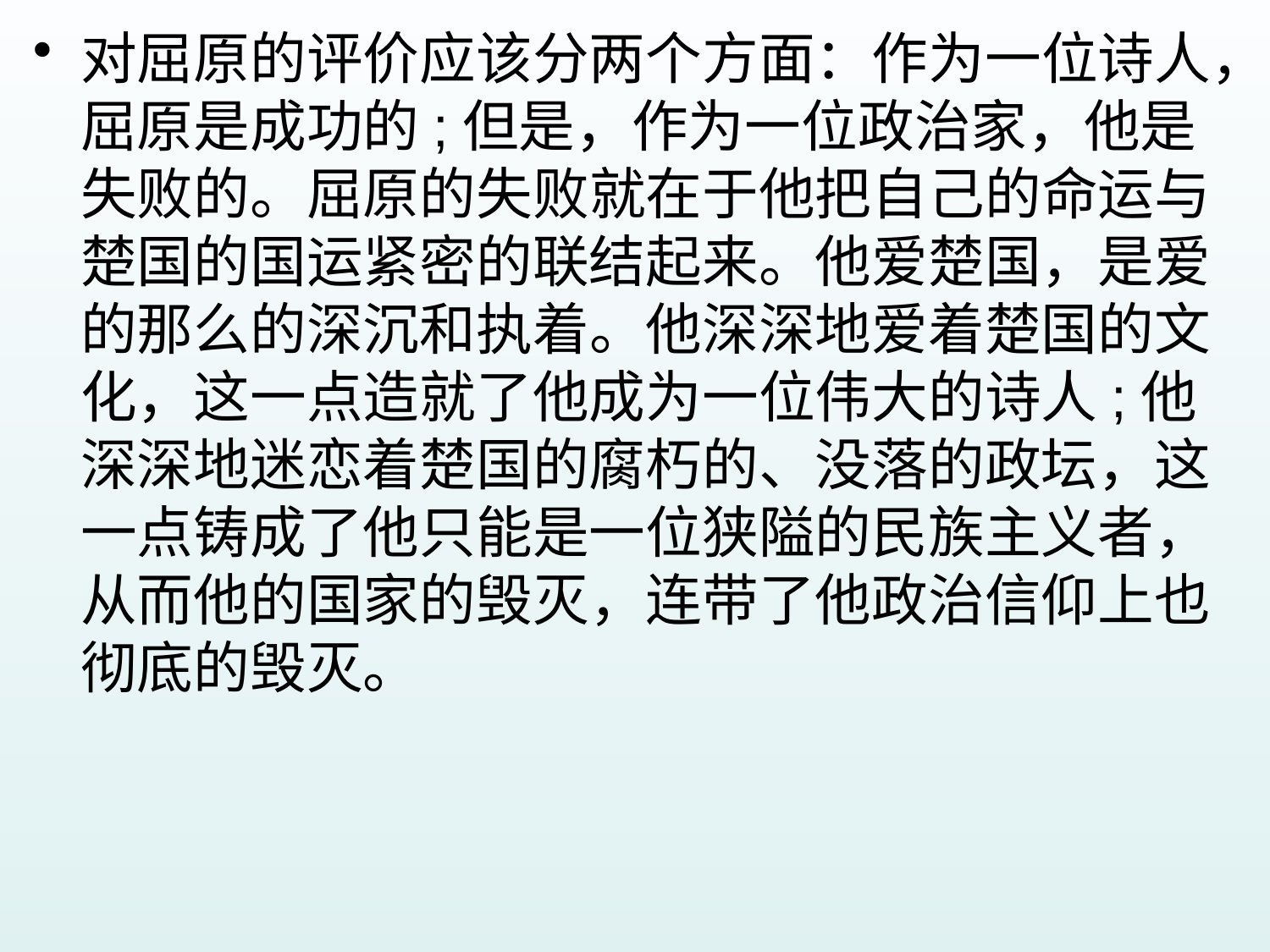

对屈原的评价应该分两个方面：作为一位诗人，屈原是成功的;但是，作为一位政治家，他是失败的。屈原的失败就在于他把自己的命运与楚国的国运紧密的联结起来。他爱楚国，是爱的那么的深沉和执着。他深深地爱着楚国的文化，这一点造就了他成为一位伟大的诗人;他深深地迷恋着楚国的腐朽的、没落的政坛，这一点铸成了他只能是一位狭隘的民族主义者，从而他的国家的毁灭，连带了他政治信仰上也彻底的毁灭。